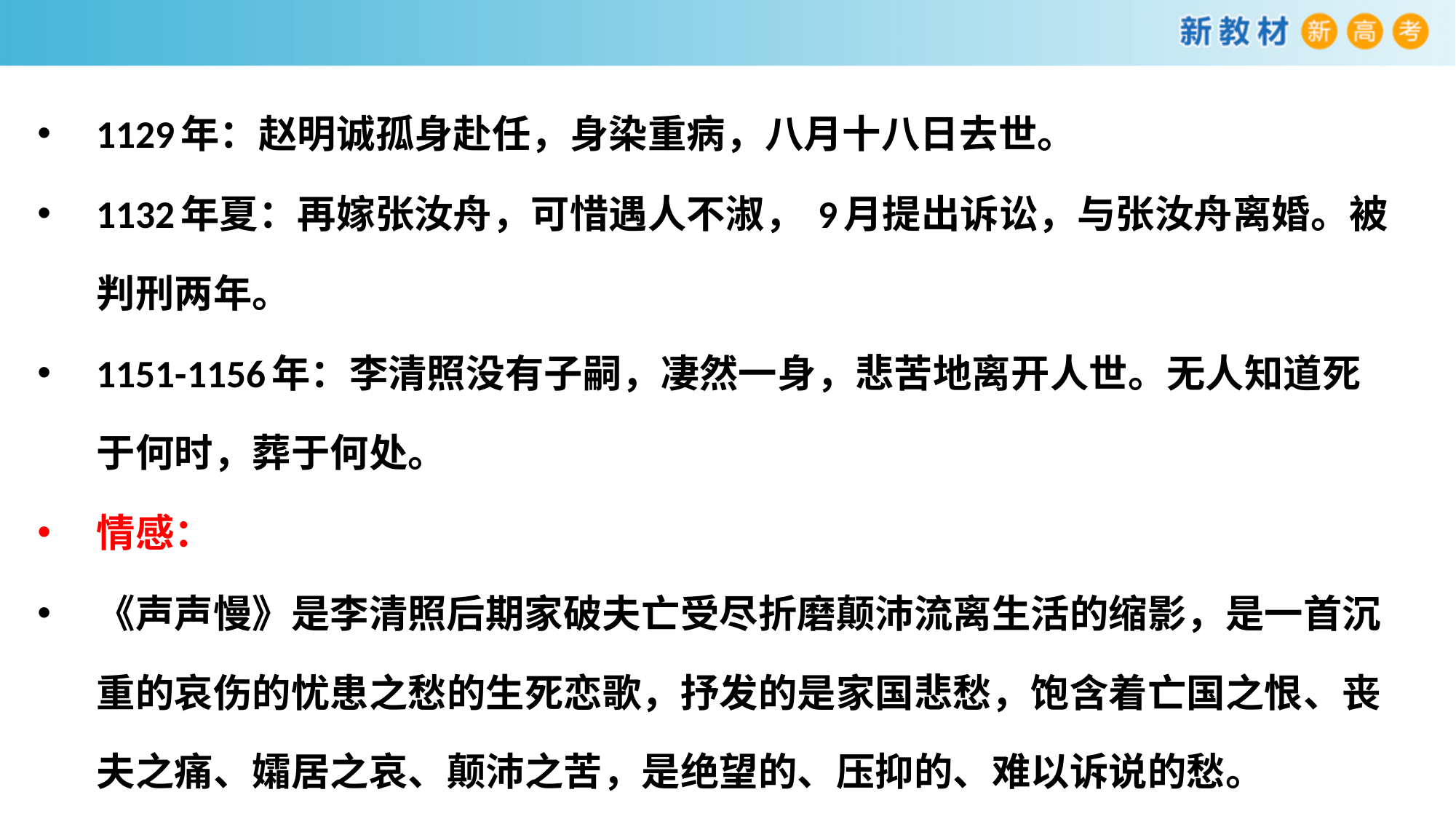

1129年：赵明诚孤身赴任，身染重病，八月十八日去世。
1132年夏：再嫁张汝舟，可惜遇人不淑， 9月提出诉讼，与张汝舟离婚。被判刑两年。
1151-1156年：李清照没有子嗣，凄然一身，悲苦地离开人世。无人知道死于何时，葬于何处。
情感：
《声声慢》是李清照后期家破夫亡受尽折磨颠沛流离生活的缩影，是一首沉重的哀伤的忧患之愁的生死恋歌，抒发的是家国悲愁，饱含着亡国之恨、丧夫之痛、孀居之哀、颠沛之苦，是绝望的、压抑的、难以诉说的愁。